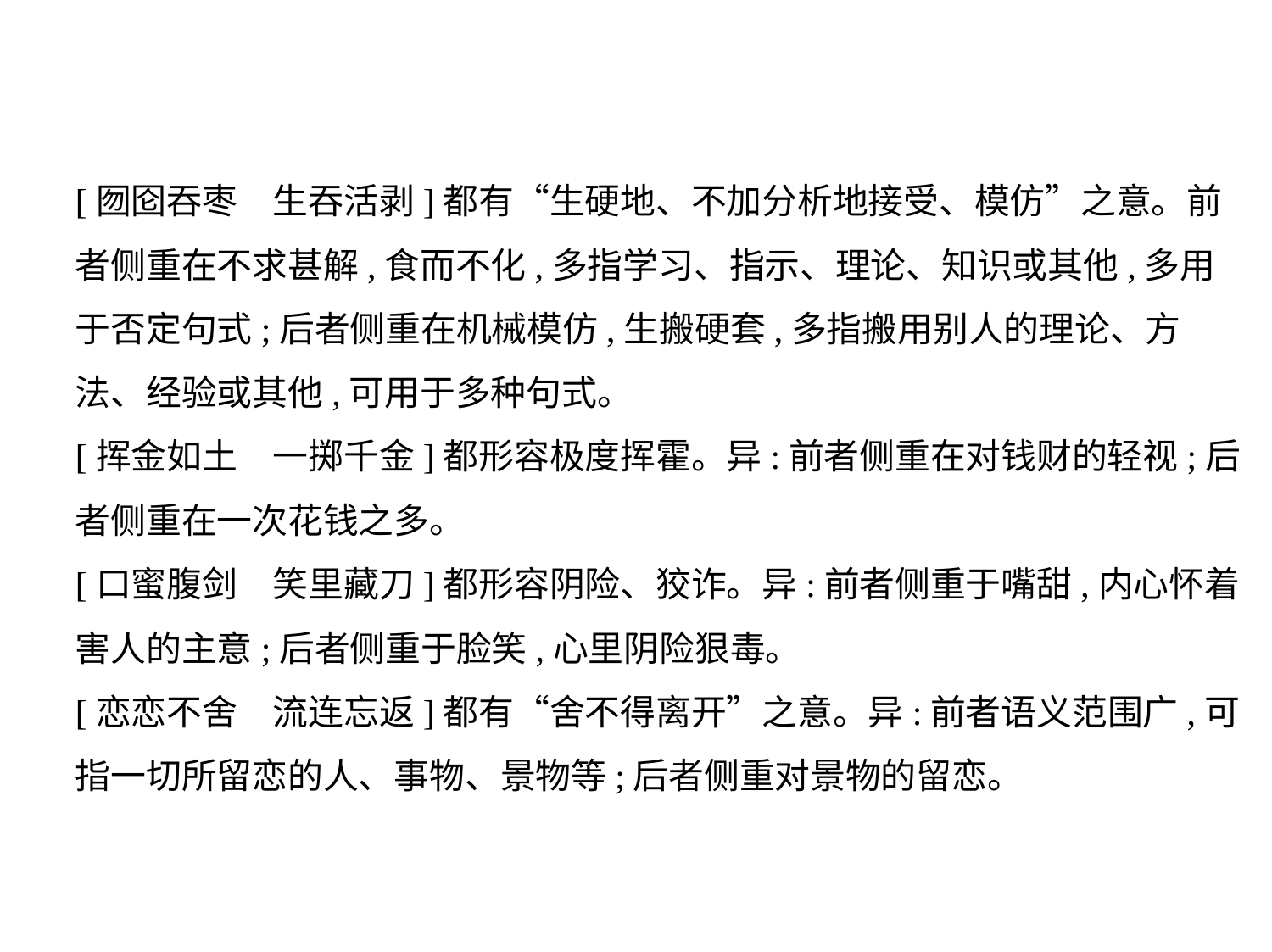

[囫囵吞枣　生吞活剥]都有“生硬地、不加分析地接受、模仿”之意。前
者侧重在不求甚解,食而不化,多指学习、指示、理论、知识或其他,多用
于否定句式;后者侧重在机械模仿,生搬硬套,多指搬用别人的理论、方
法、经验或其他,可用于多种句式。
[挥金如土　一掷千金]都形容极度挥霍。异:前者侧重在对钱财的轻视;后
者侧重在一次花钱之多。
[口蜜腹剑　笑里藏刀]都形容阴险、狡诈。异:前者侧重于嘴甜,内心怀着
害人的主意;后者侧重于脸笑,心里阴险狠毒。
[恋恋不舍　流连忘返]都有“舍不得离开”之意。异:前者语义范围广,可
指一切所留恋的人、事物、景物等;后者侧重对景物的留恋。